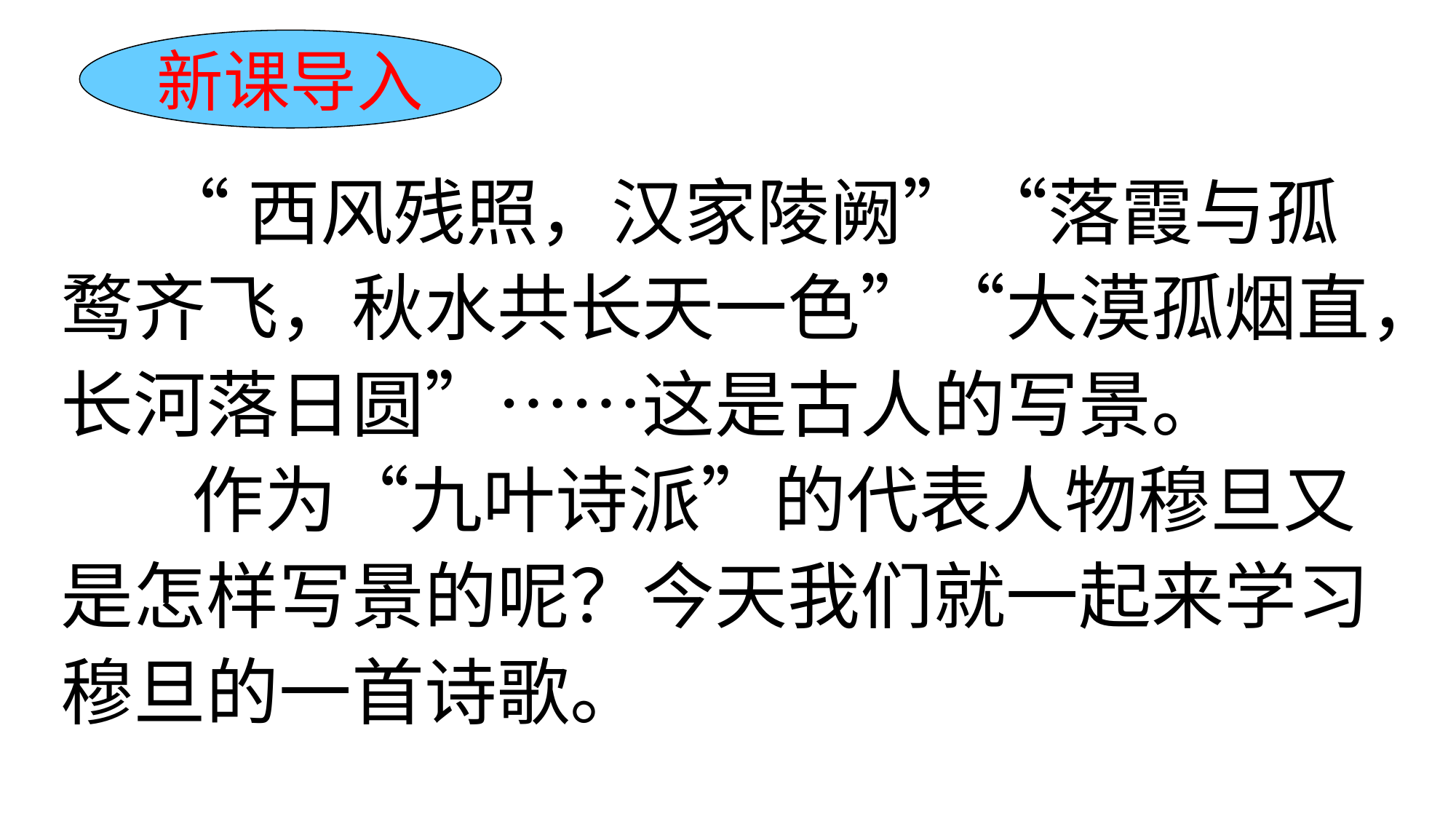

新课导入
    “西风残照，汉家陵阙”“落霞与孤鹜齐飞，秋水共长天一色”“大漠孤烟直，长河落日圆”……这是古人的写景。
     作为“九叶诗派”的代表人物穆旦又是怎样写景的呢？今天我们就一起来学习穆旦的一首诗歌。